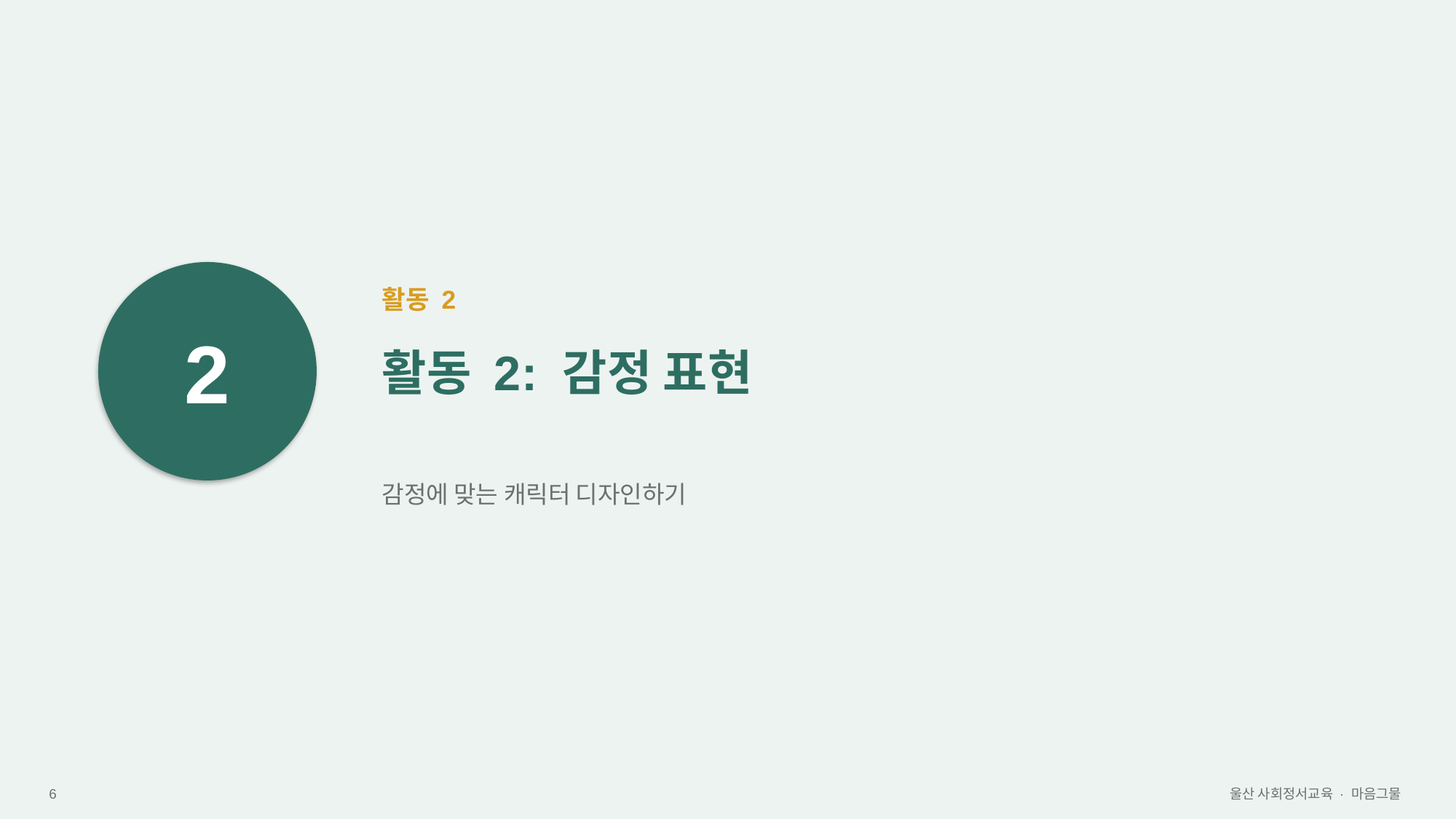

2
활동 2
활동 2: 감정 표현
감정에 맞는 캐릭터 디자인하기
6
울산 사회정서교육 · 마음그물